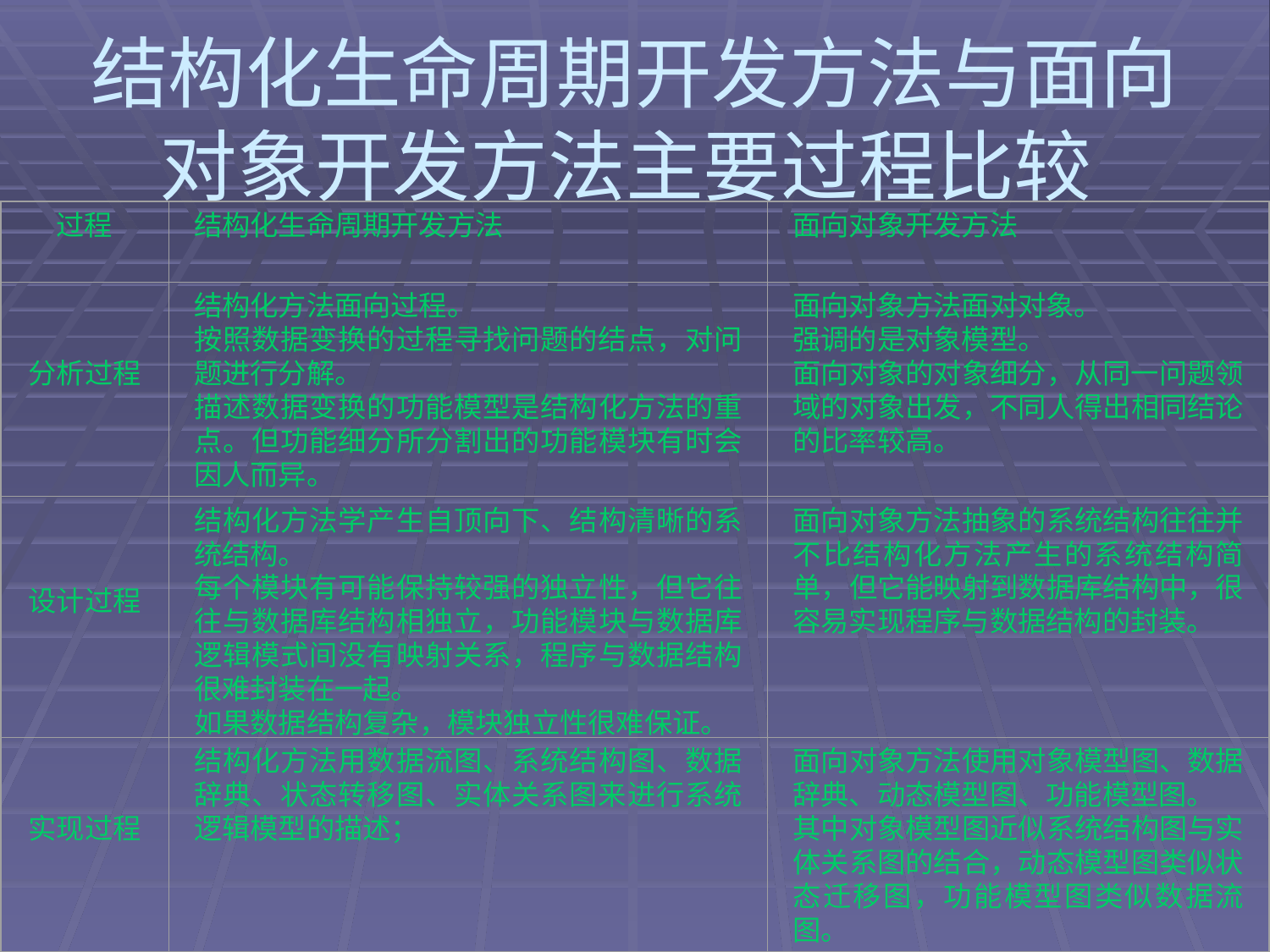

# 结构化生命周期开发方法与面向对象开发方法主要过程比较

过程

结构化生命周期开发方法

面向对象开发方法

分析过程

结构化方法面向过程。
按照数据变换的过程寻找问题的结点，对问题进行分解。
描述数据变换的功能模型是结构化方法的重点。但功能细分所分割出的功能模块有时会因人而异。

面向对象方法面对对象。
强调的是对象模型。
面向对象的对象细分，从同一问题领域的对象出发，不同人得出相同结论的比率较高。

设计过程

结构化方法学产生自顶向下、结构清晰的系统结构。
每个模块有可能保持较强的独立性，但它往往与数据库结构相独立，功能模块与数据库逻辑模式间没有映射关系，程序与数据结构很难封装在一起。
如果数据结构复杂，模块独立性很难保证。

面向对象方法抽象的系统结构往往并不比结构化方法产生的系统结构简单，但它能映射到数据库结构中，很容易实现程序与数据结构的封装。

实现过程

结构化方法用数据流图、系统结构图、数据辞典、状态转移图、实体关系图来进行系统逻辑模型的描述；

面向对象方法使用对象模型图、数据辞典、动态模型图、功能模型图。
其中对象模型图近似系统结构图与实体关系图的结合，动态模型图类似状态迁移图，功能模型图类似数据流图。